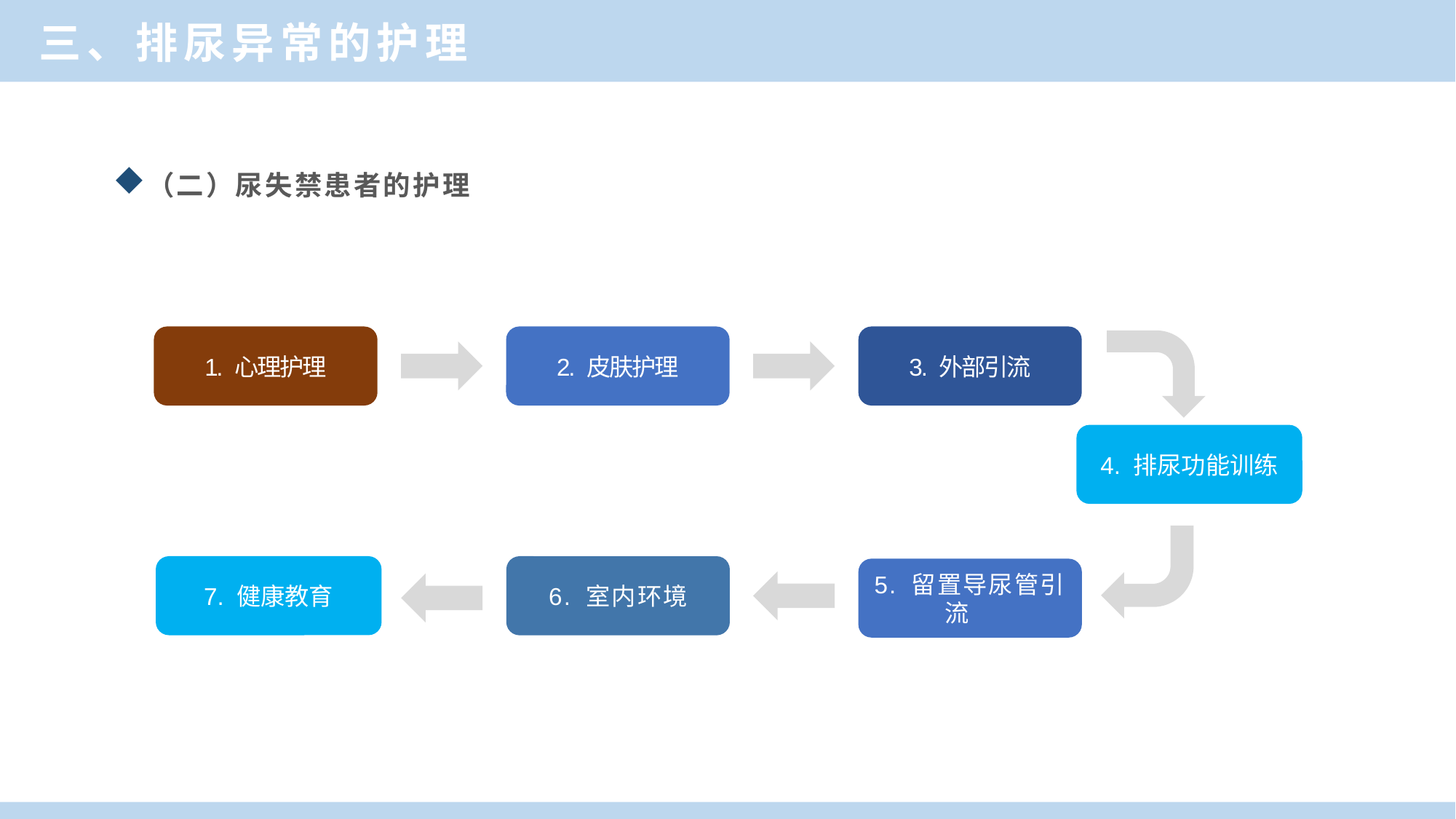

三、排尿异常的护理
（二）尿失禁患者的护理
1. 心理护理

2. 皮肤护理

3. 外部引流

4. 排尿功能训练

5. 留置导尿管引流
7. 健康教育
6. 室内环境